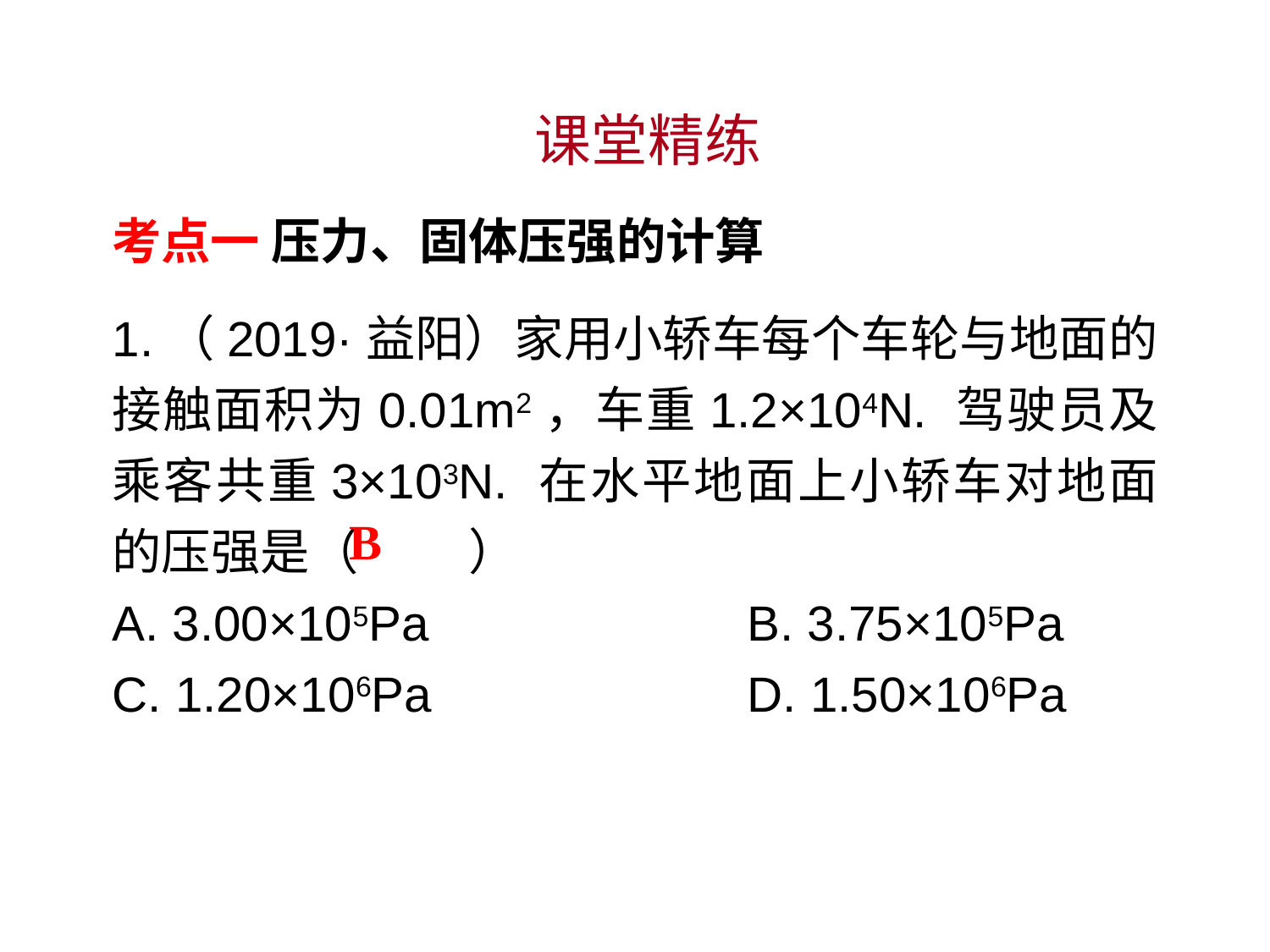

课堂精练
考点一 压力、固体压强的计算
1.（2019·益阳）家用小轿车每个车轮与地面的接触面积为0.01m2，车重1.2×104N. 驾驶员及乘客共重3×103N. 在水平地面上小轿车对地面的压强是（　 　）
A. 3.00×105Pa			B. 3.75×105Pa
C. 1.20×106Pa			D. 1.50×106Pa
B